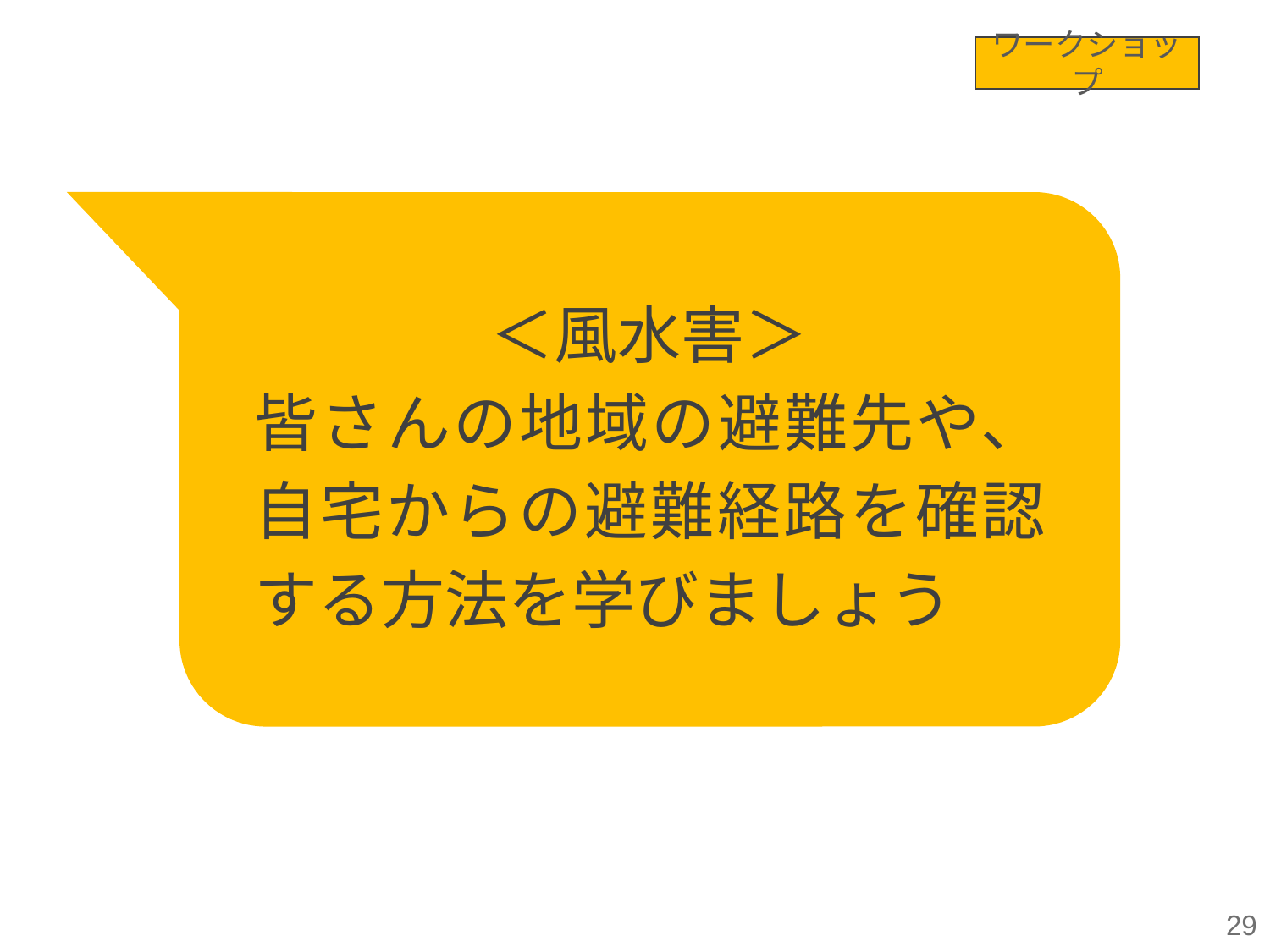

ワークショップ

＜風水害＞
皆さんの地域の避難先や、自宅からの避難経路を確認する方法を学びましょう
29